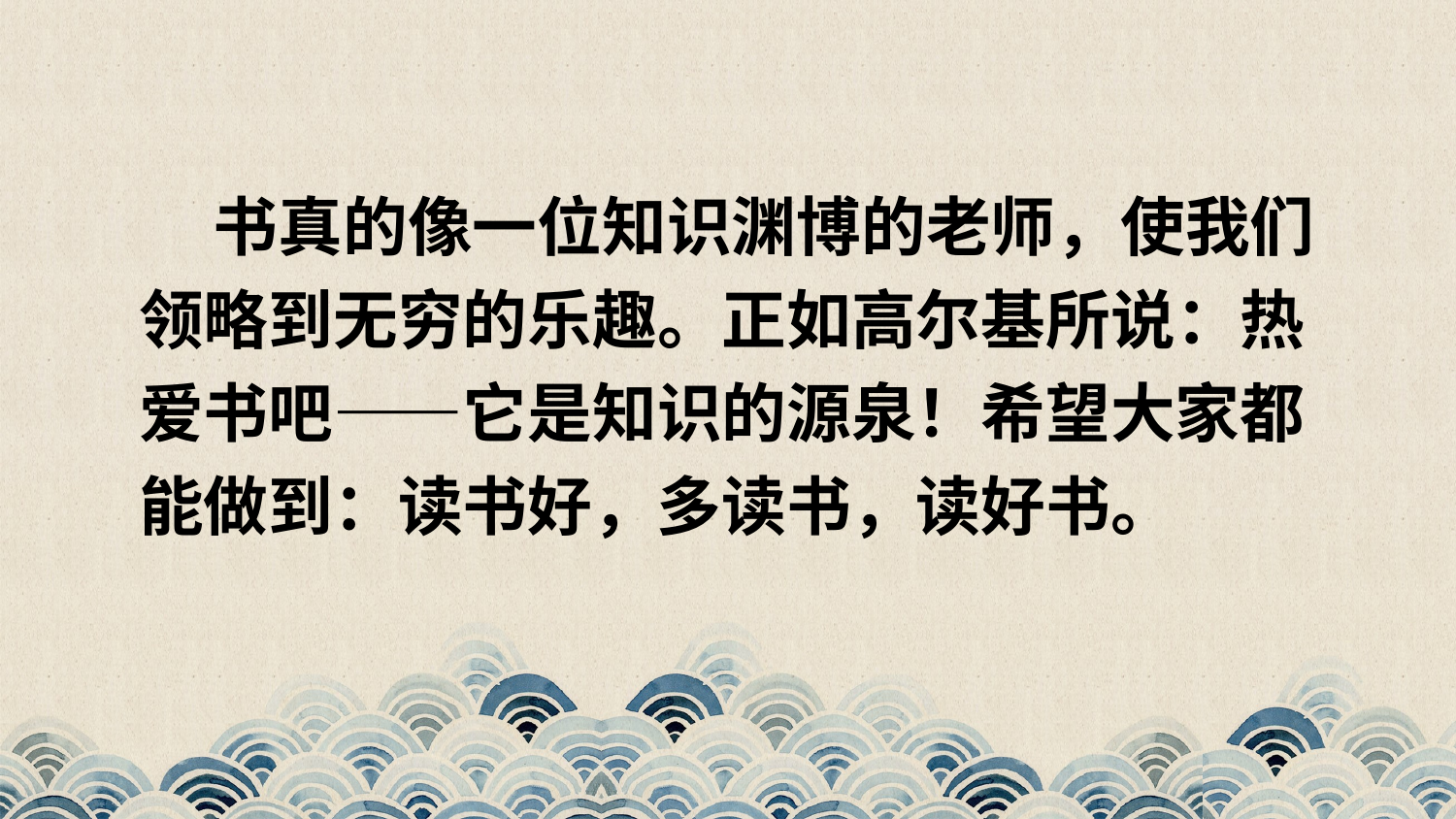

书真的像一位知识渊博的老师，使我们领略到无穷的乐趣。正如高尔基所说：热爱书吧——它是知识的源泉！希望大家都能做到：读书好，多读书，读好书。